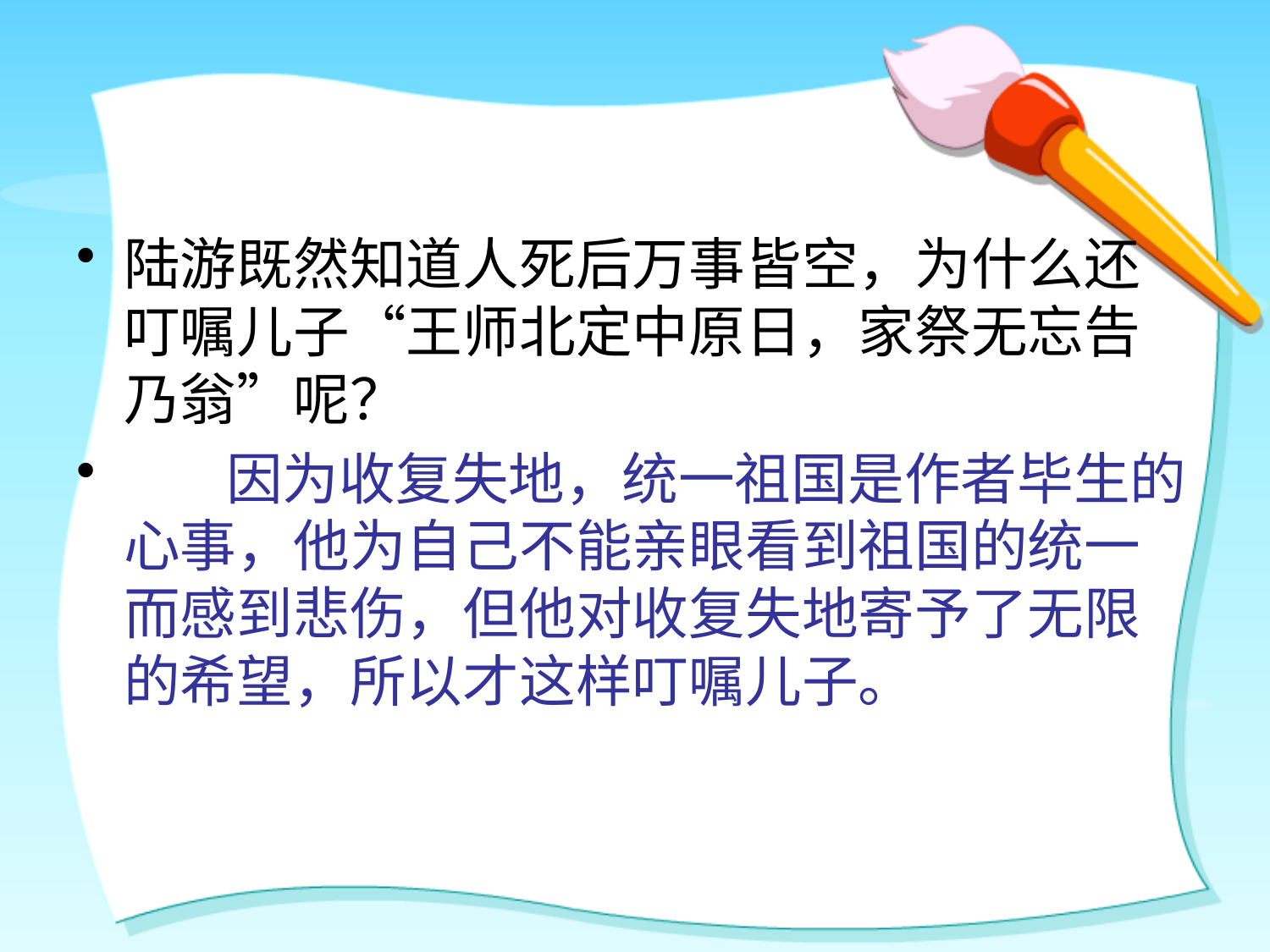

陆游既然知道人死后万事皆空，为什么还叮嘱儿子“王师北定中原日，家祭无忘告乃翁”呢？
       因为收复失地，统一祖国是作者毕生的心事，他为自己不能亲眼看到祖国的统一而感到悲伤，但他对收复失地寄予了无限的希望，所以才这样叮嘱儿子。